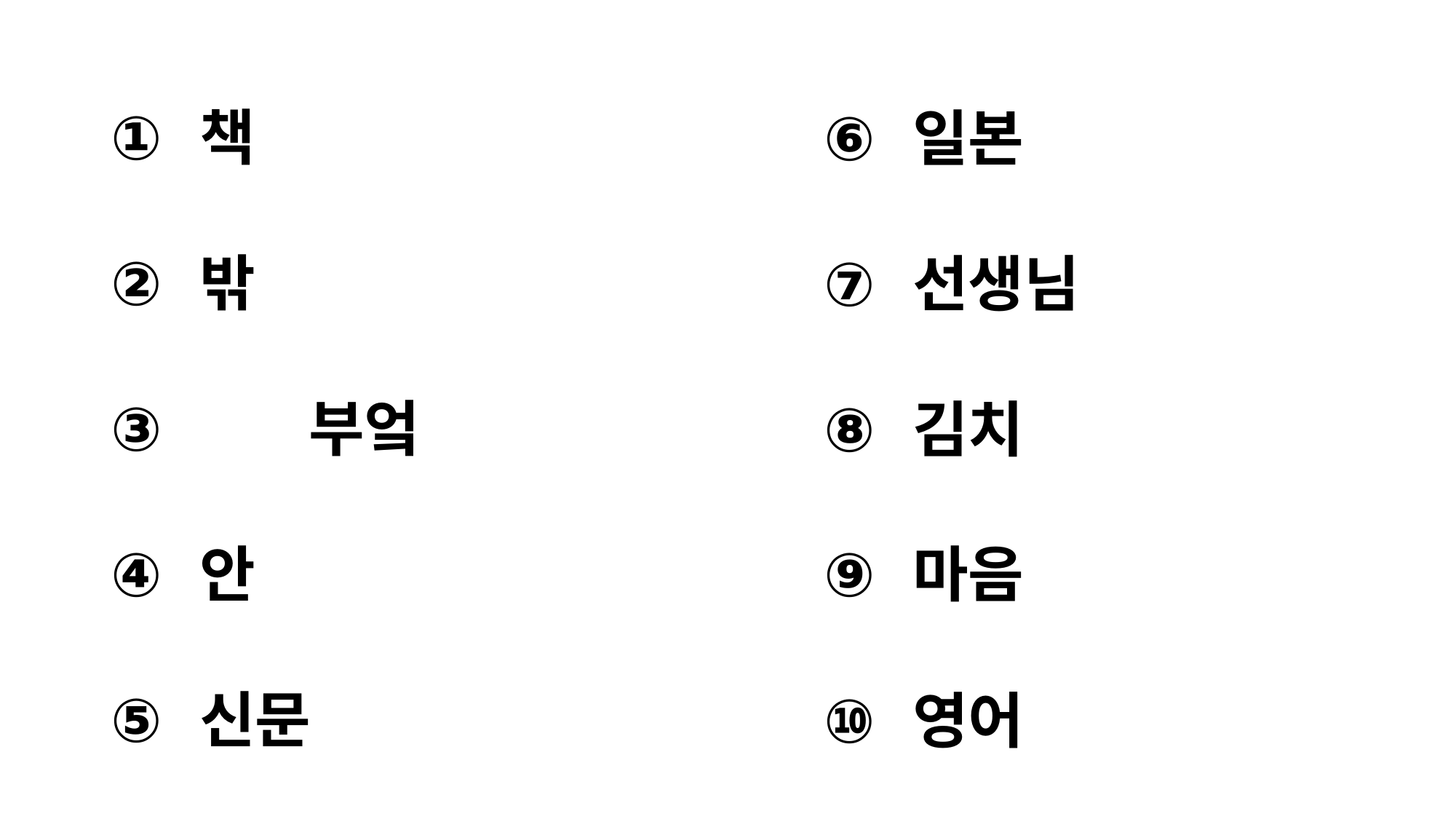

#
책
밖
	부엌
안
신문
일본
선생님
김치
마음
영어